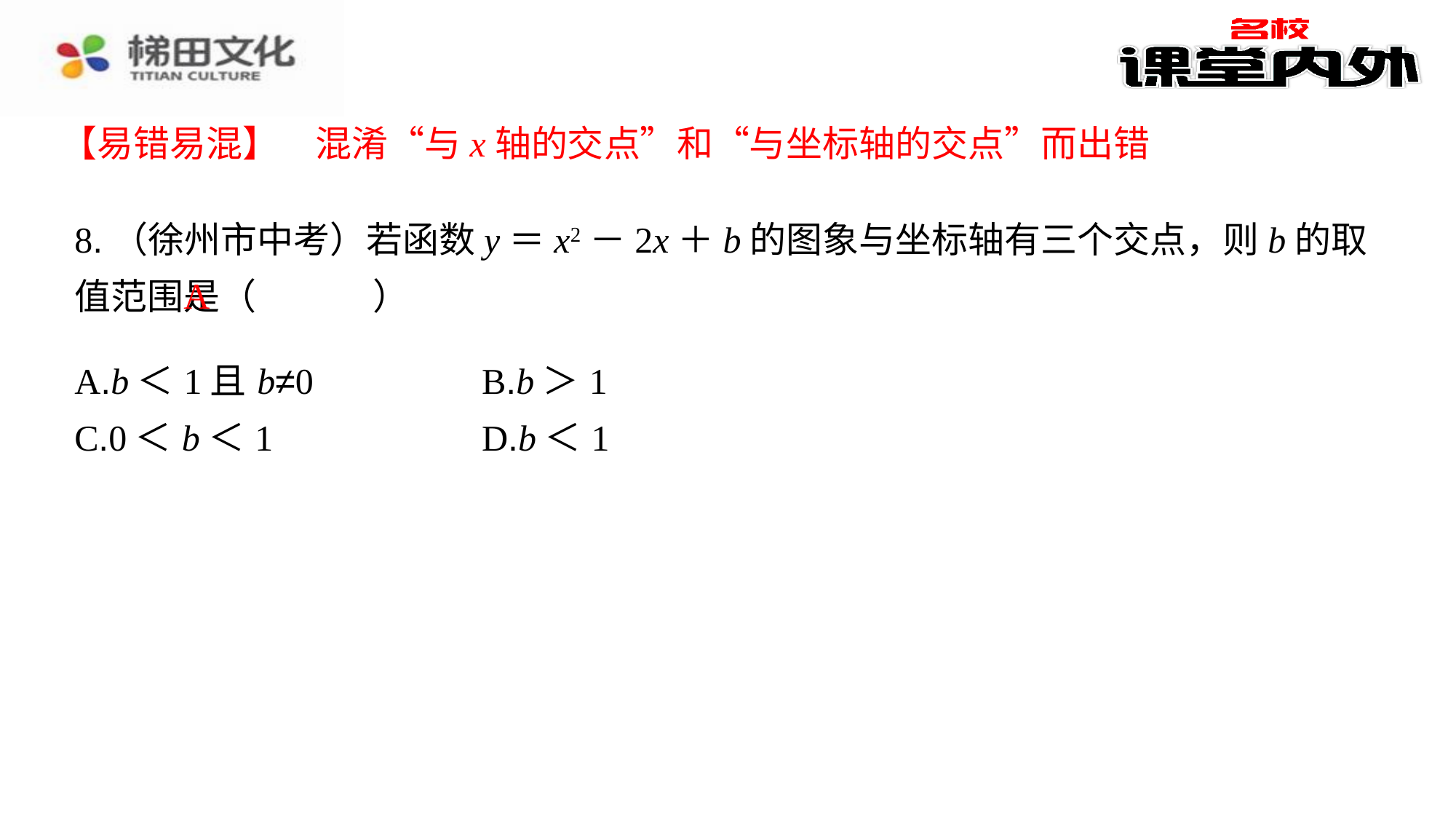

【易错易混】　混淆“与x轴的交点”和“与坐标轴的交点”而出错
8.（徐州市中考）若函数y＝x2－2x＋b的图象与坐标轴有三个交点，则b的取值范围是（　A　）
A
| A.b＜1且b≠0 | B.b＞1 |
| --- | --- |
| C.0＜b＜1 | D.b＜1 |